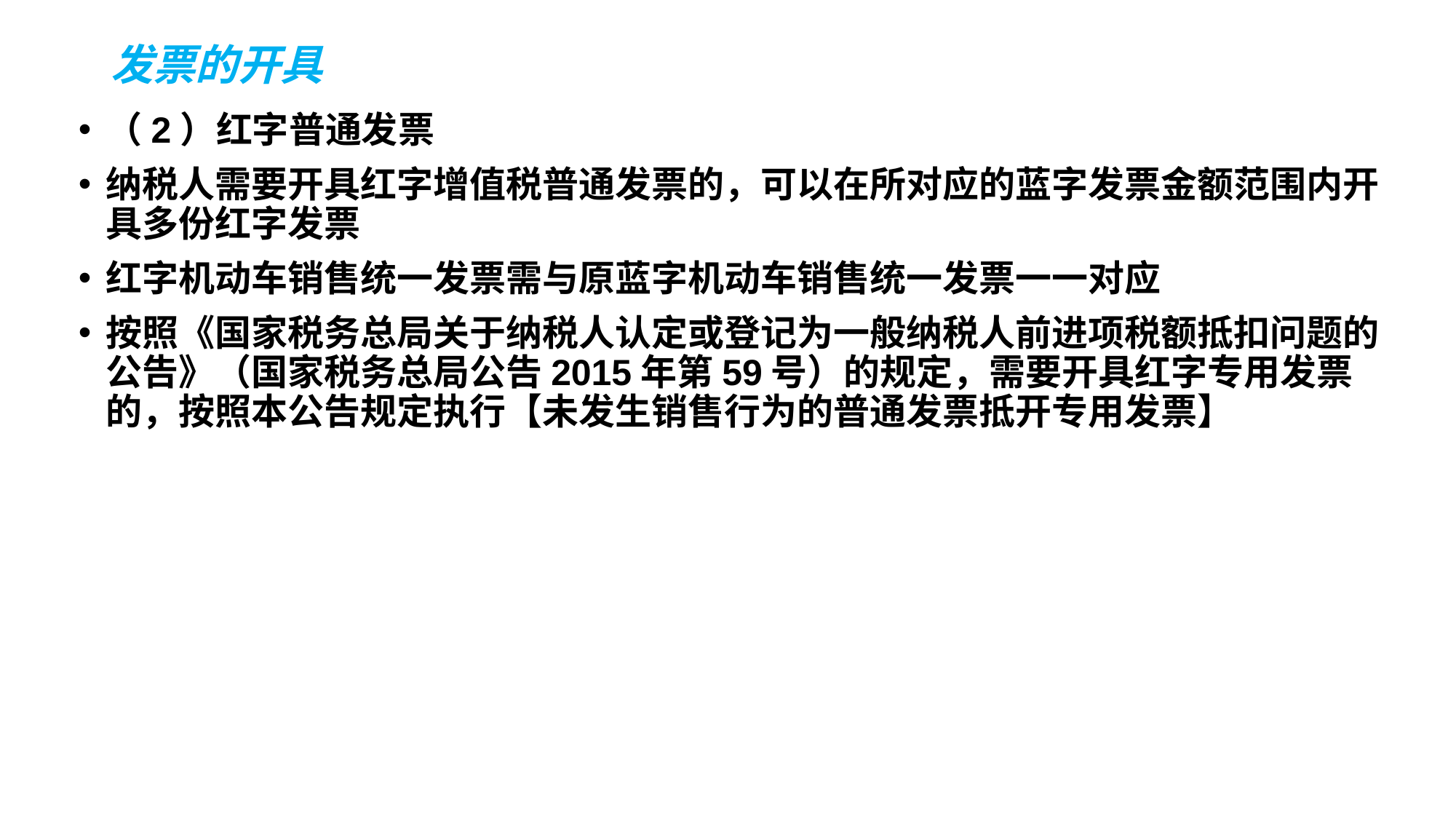

# 发票的开具
（2）红字普通发票
纳税人需要开具红字增值税普通发票的，可以在所对应的蓝字发票金额范围内开具多份红字发票
红字机动车销售统一发票需与原蓝字机动车销售统一发票一一对应
按照《国家税务总局关于纳税人认定或登记为一般纳税人前进项税额抵扣问题的公告》（国家税务总局公告2015年第59号）的规定，需要开具红字专用发票的，按照本公告规定执行【未发生销售行为的普通发票抵开专用发票】